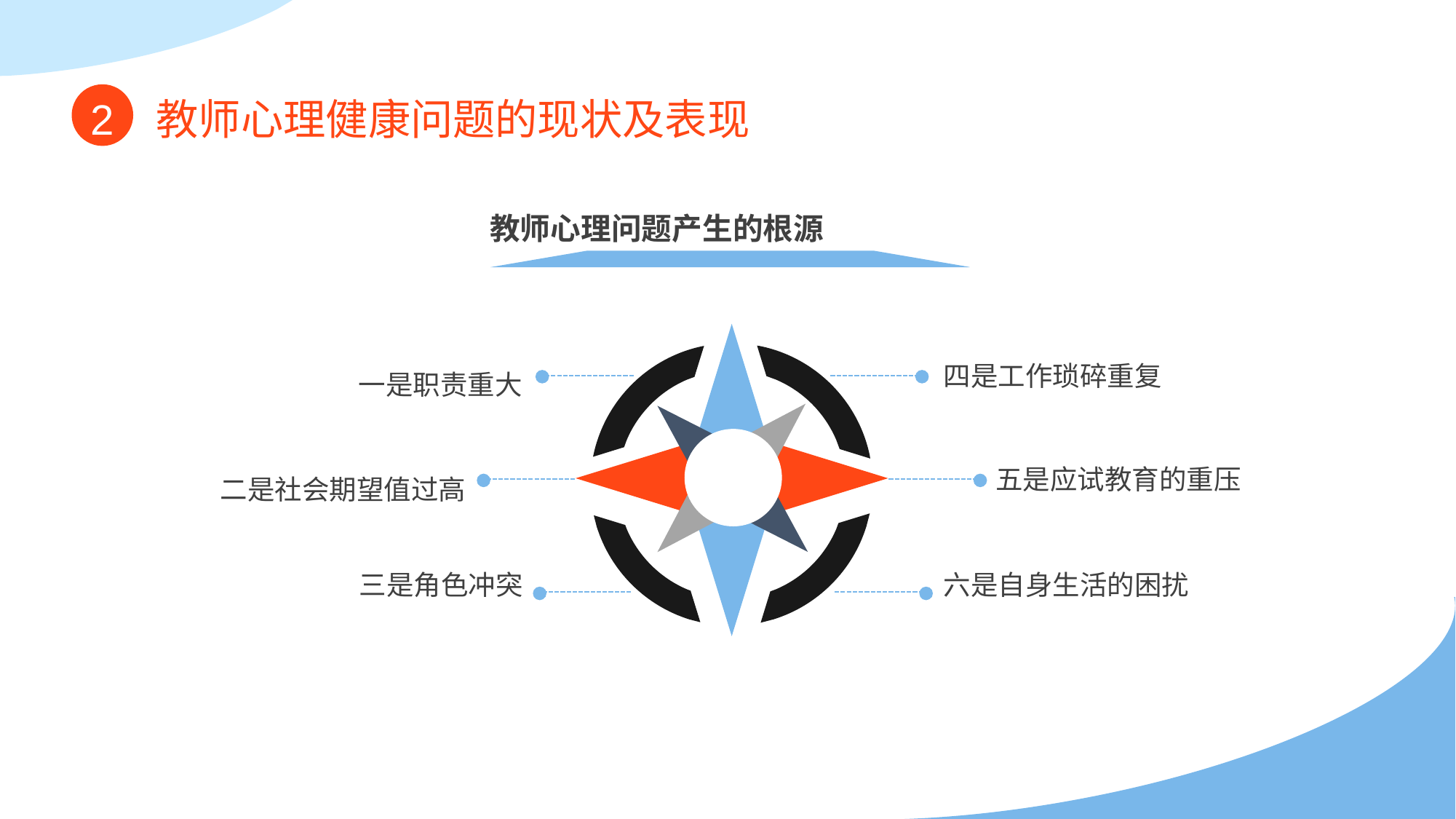

2
教师心理健康问题的现状及表现
教师心理问题产生的根源

一是职责重大
四是工作琐碎重复
二是社会期望值过高
五是应试教育的重压
三是角色冲突
六是自身生活的困扰